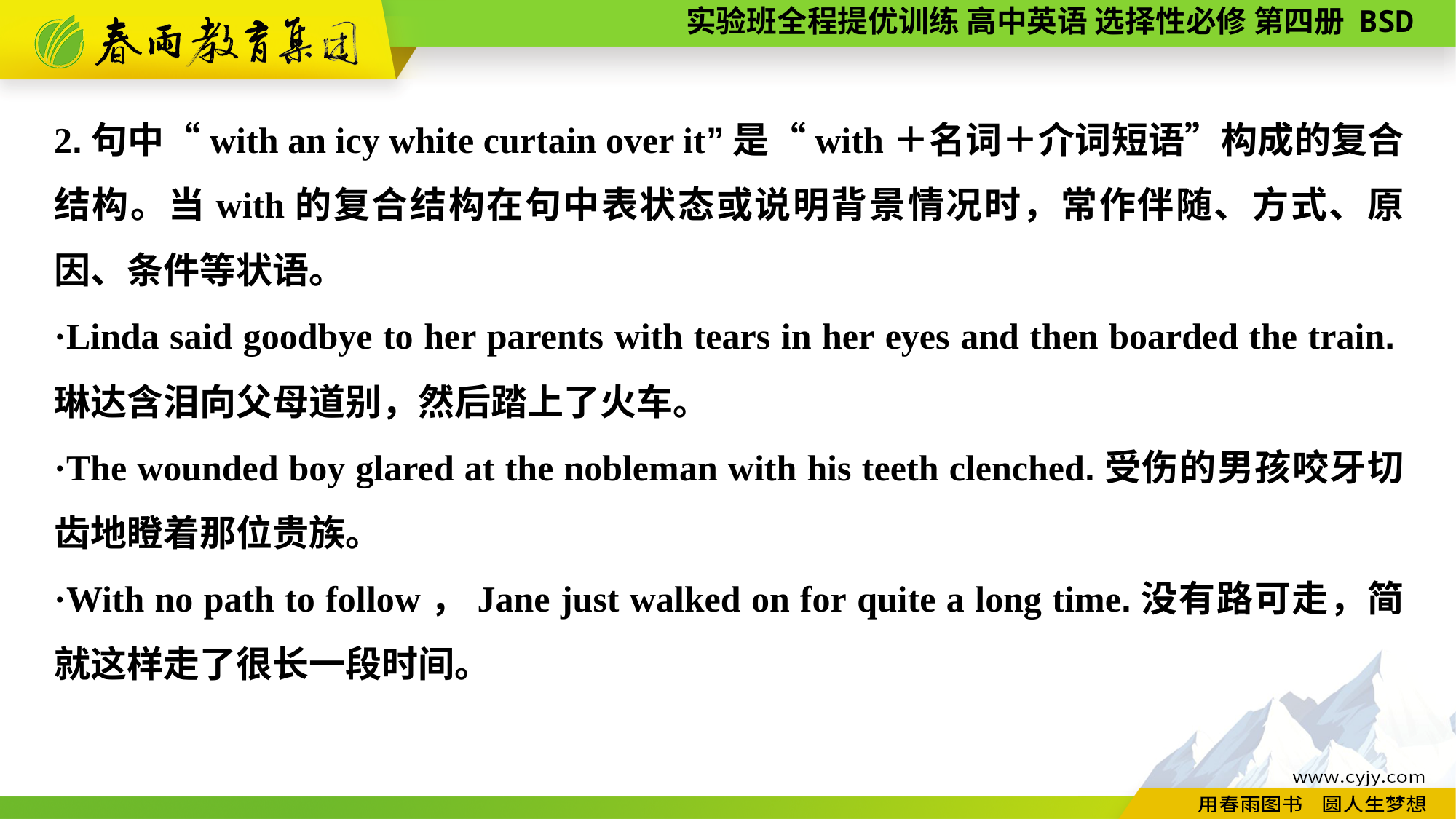

2.句中“with an icy white curtain over it”是“with＋名词＋介词短语”构成的复合结构。当with的复合结构在句中表状态或说明背景情况时，常作伴随、方式、原因、条件等状语。
·Linda said goodbye to her parents with tears in her eyes and then boarded the train.琳达含泪向父母道别，然后踏上了火车。
·The wounded boy glared at the nobleman with his teeth clenched.受伤的男孩咬牙切齿地瞪着那位贵族。
·With no path to follow，Jane just walked on for quite a long time.没有路可走，简就这样走了很长一段时间。